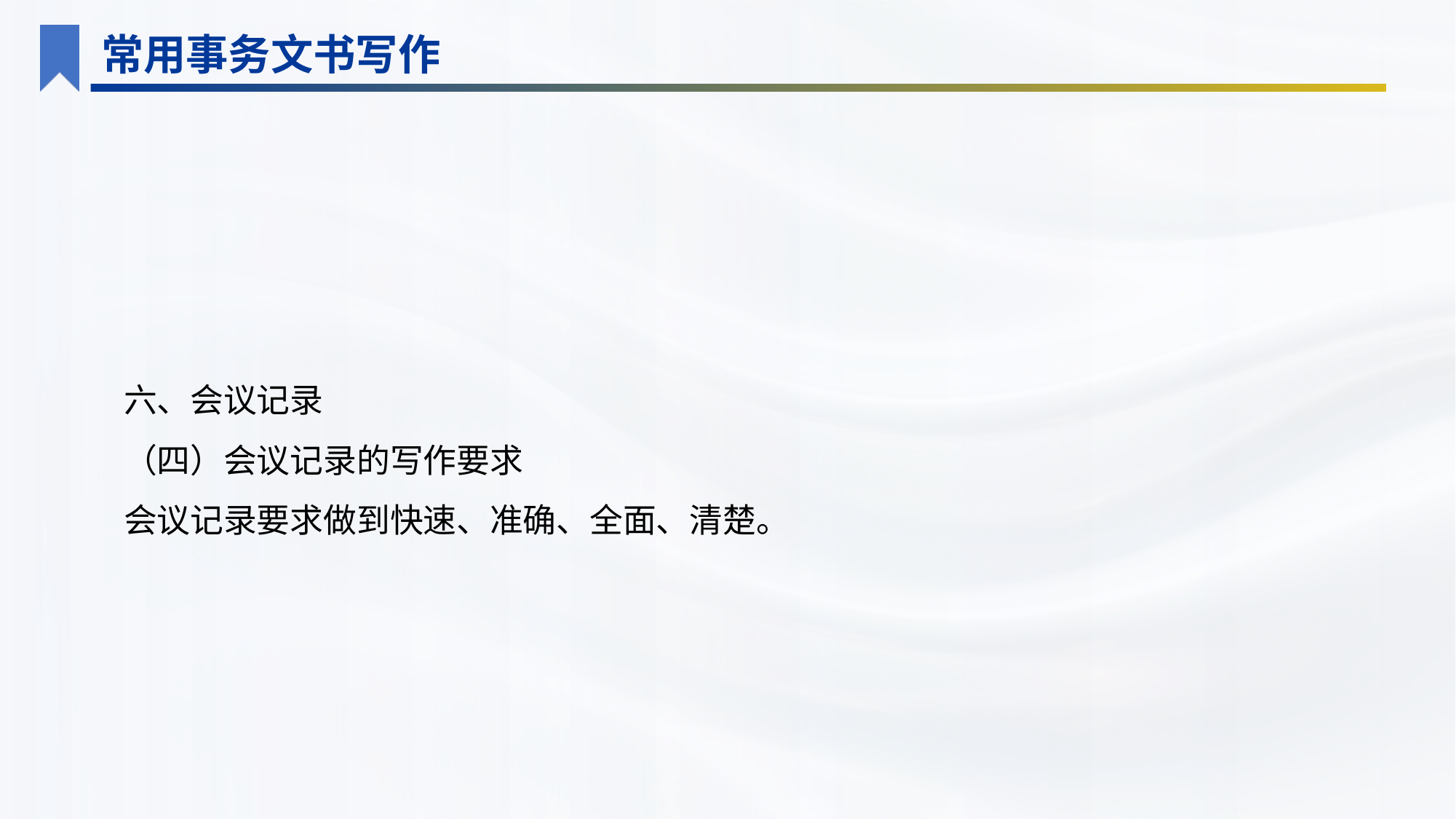

常用事务文书写作
六、会议记录
（四）会议记录的写作要求
会议记录要求做到快速、准确、全面、清楚。